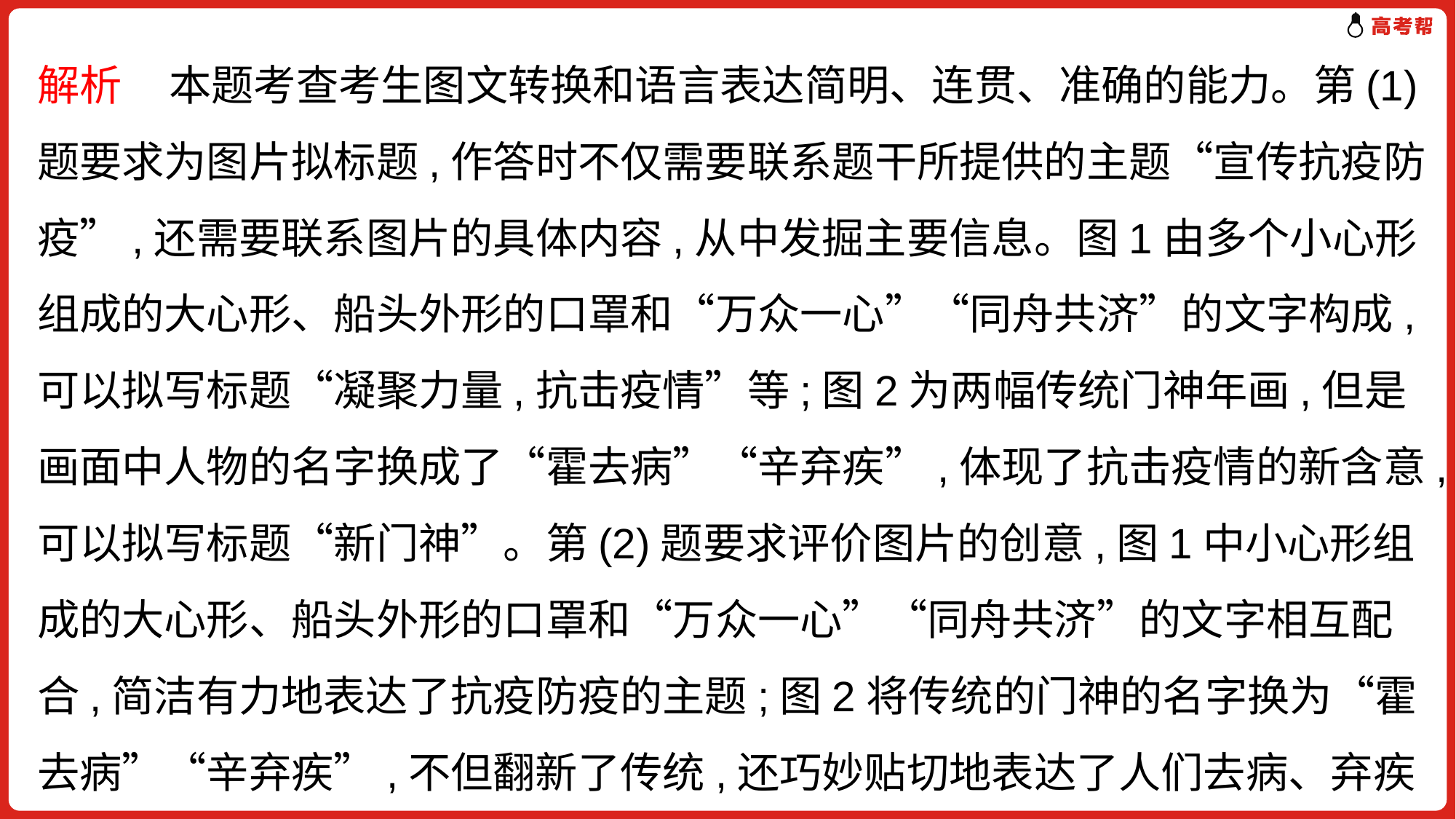

解析     本题考查考生图文转换和语言表达简明、连贯、准确的能力。第(1)题要求为图片拟标题,作答时不仅需要联系题干所提供的主题“宣传抗疫防疫”,还需要联系图片的具体内容,从中发掘主要信息。图1由多个小心形组成的大心形、船头外形的口罩和“万众一心”“同舟共济”的文字构成,可以拟写标题“凝聚力量,抗击疫情”等;图2为两幅传统门神年画,但是画面中人物的名字换成了“霍去病”“辛弃疾”,体现了抗击疫情的新含意,可以拟写标题“新门神”。第(2)题要求评价图片的创意,图1中小心形组成的大心形、船头外形的口罩和“万众一心”“同舟共济”的文字相互配合,简洁有力地表达了抗疫防疫的主题;图2将传统的门神的名字换为“霍去病”“辛弃疾”,不但翻新了传统,还巧妙贴切地表达了人们去病、弃疾的愿望。